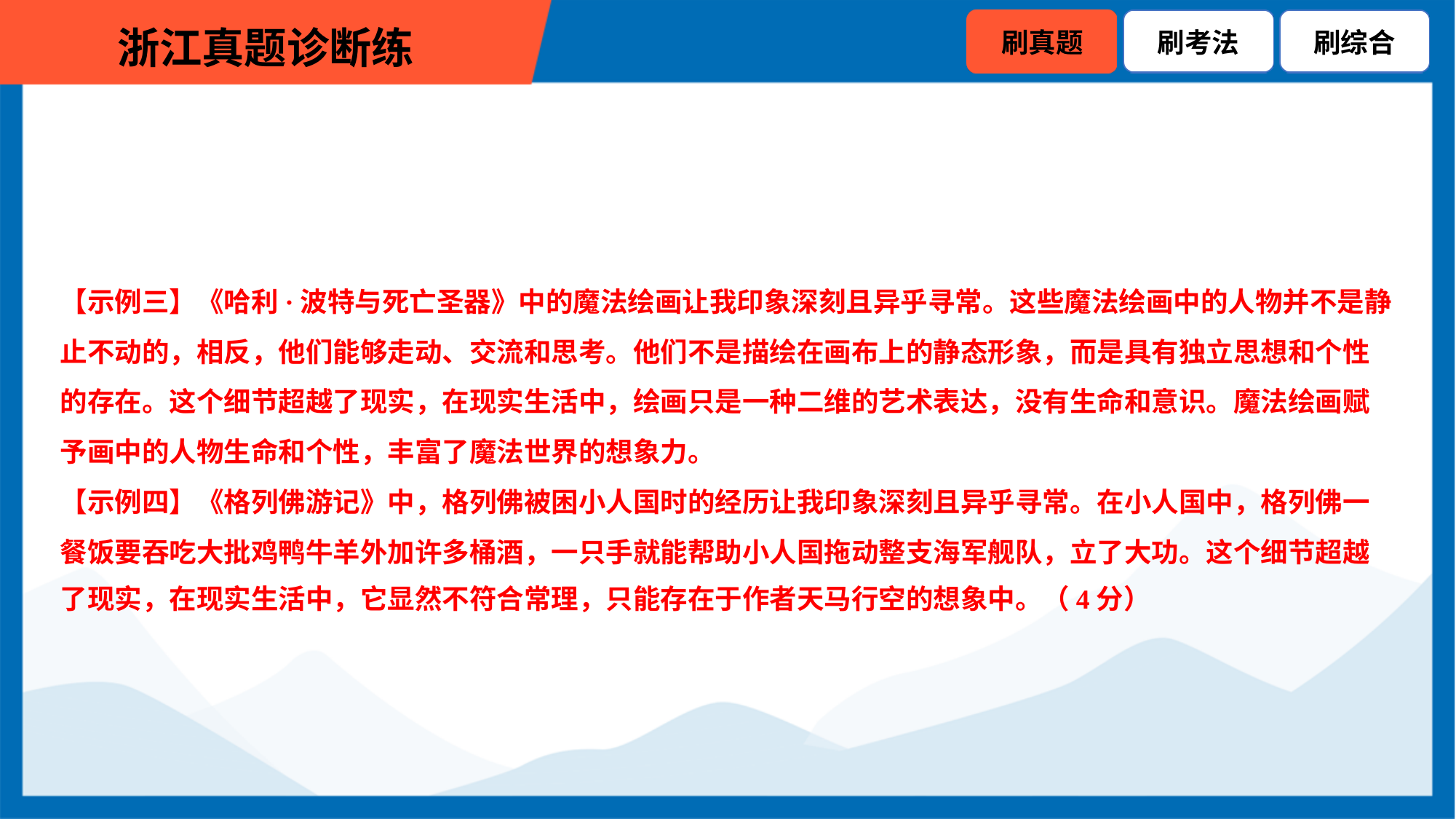

【示例三】《哈利·波特与死亡圣器》中的魔法绘画让我印象深刻且异乎寻常。这些魔法绘画中的人物并不是静
止不动的，相反，他们能够走动、交流和思考。他们不是描绘在画布上的静态形象，而是具有独立思想和个性
的存在。这个细节超越了现实，在现实生活中，绘画只是一种二维的艺术表达，没有生命和意识。魔法绘画赋
予画中的人物生命和个性，丰富了魔法世界的想象力。
【示例四】《格列佛游记》中，格列佛被困小人国时的经历让我印象深刻且异乎寻常。在小人国中，格列佛一
餐饭要吞吃大批鸡鸭牛羊外加许多桶酒，一只手就能帮助小人国拖动整支海军舰队，立了大功。这个细节超越
了现实，在现实生活中，它显然不符合常理，只能存在于作者天马行空的想象中。（4分）